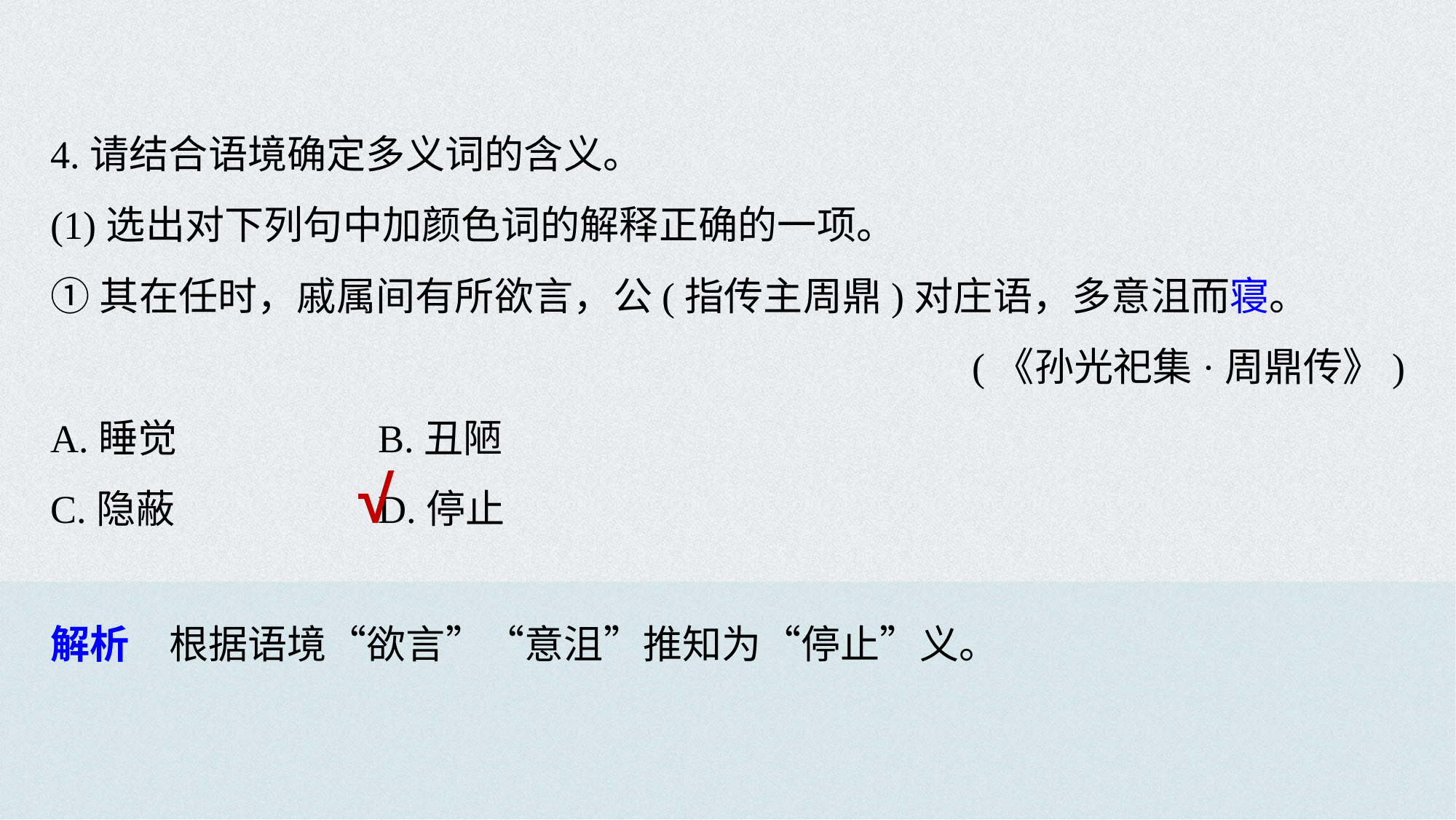

4.请结合语境确定多义词的含义。
(1)选出对下列句中加颜色词的解释正确的一项。
①其在任时，戚属间有所欲言，公(指传主周鼎)对庄语，多意沮而寝。
(《孙光祀集·周鼎传》)
A.睡觉  		B.丑陋
C.隐蔽  		D.停止
√
解析　根据语境“欲言”“意沮”推知为“停止”义。